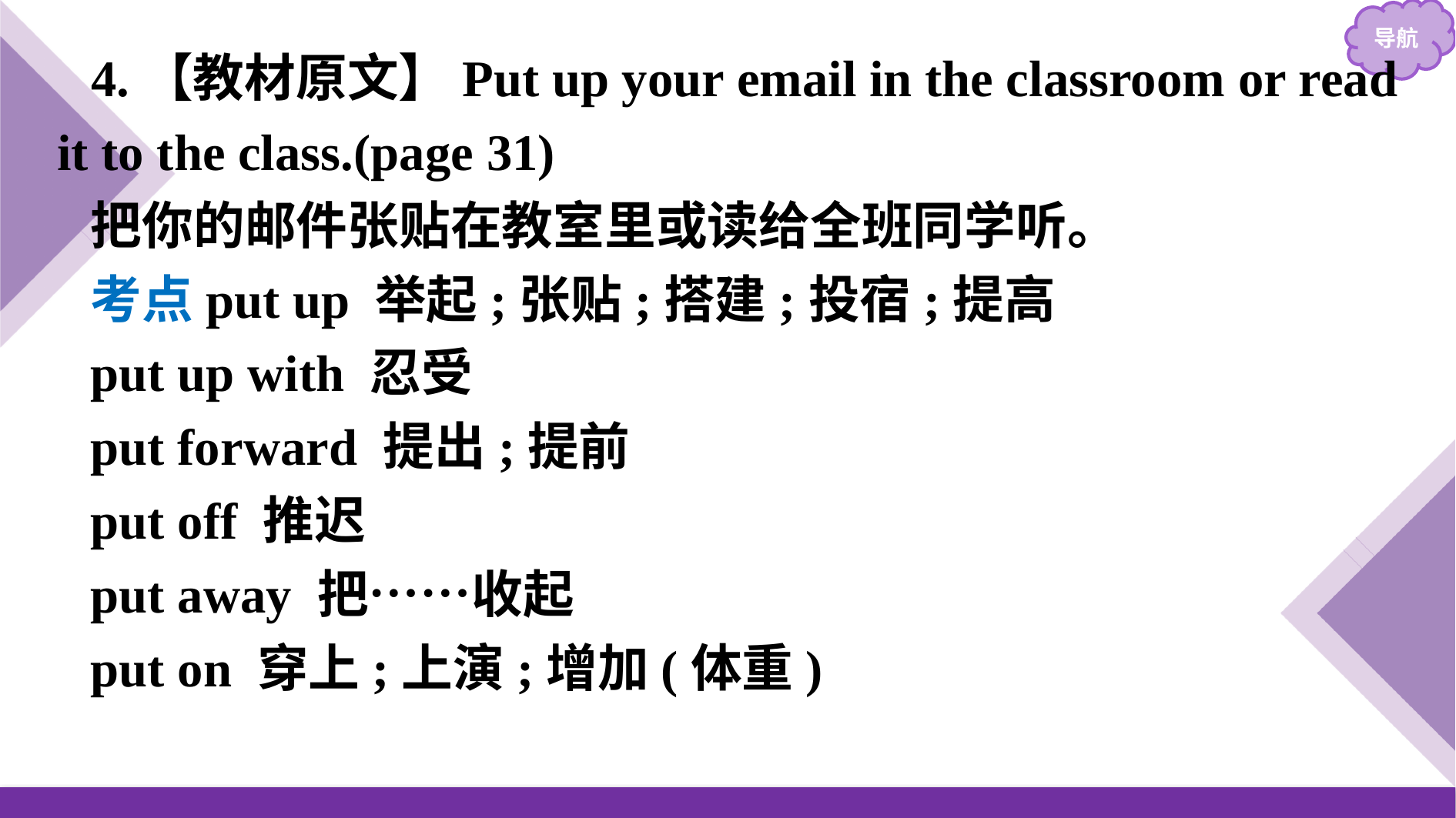

4.【教材原文】Put up your email in the classroom or read it to the class.(page 31)
把你的邮件张贴在教室里或读给全班同学听。
考点put up 举起;张贴;搭建;投宿;提高
put up with 忍受
put forward 提出;提前
put off 推迟
put away 把……收起
put on 穿上;上演;增加(体重)